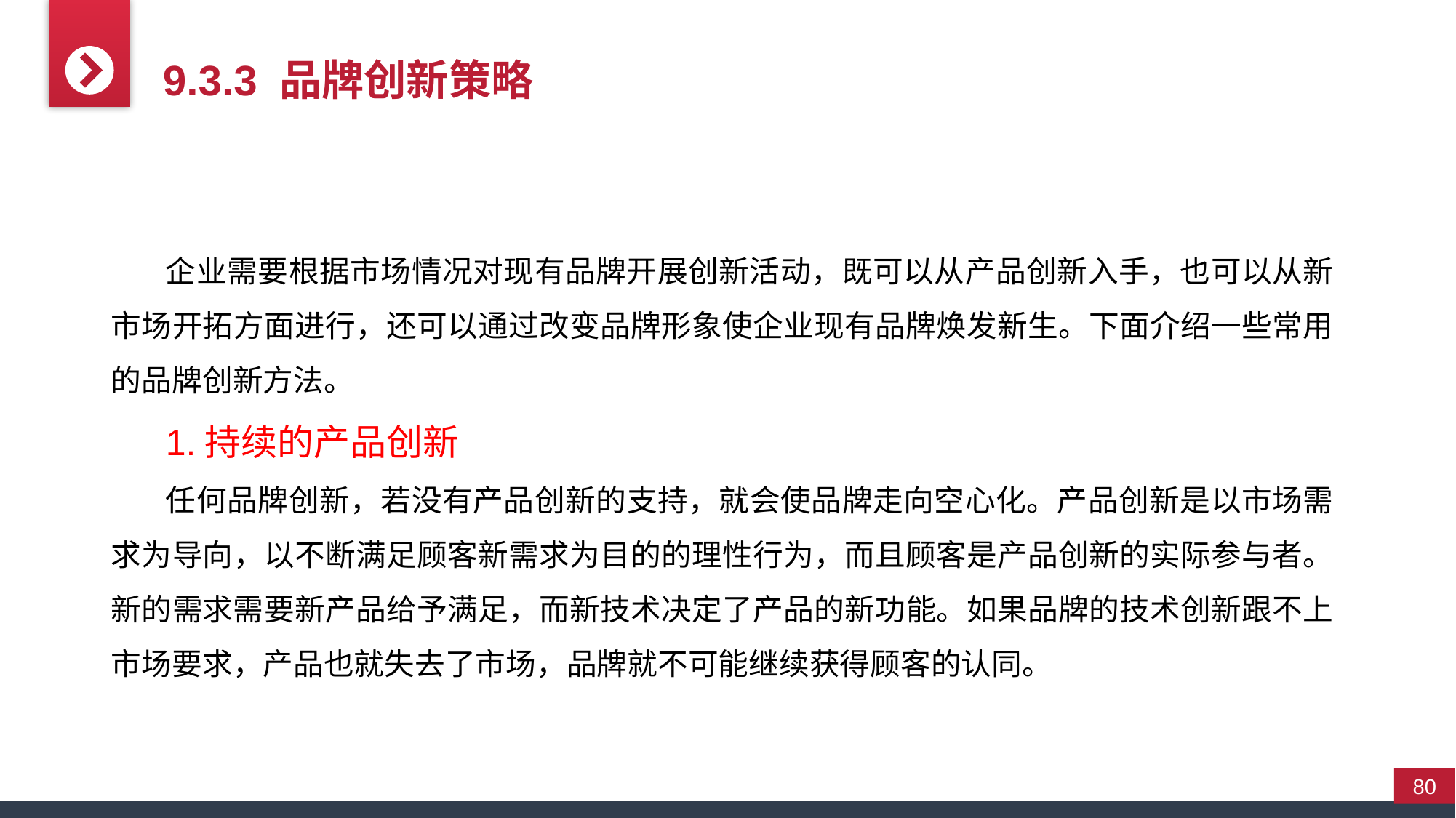

9.3.3 品牌创新策略
企业需要根据市场情况对现有品牌开展创新活动，既可以从产品创新入手，也可以从新市场开拓方面进行，还可以通过改变品牌形象使企业现有品牌焕发新生。下面介绍一些常用的品牌创新方法。
1.持续的产品创新
任何品牌创新，若没有产品创新的支持，就会使品牌走向空心化。产品创新是以市场需求为导向，以不断满足顾客新需求为目的的理性行为，而且顾客是产品创新的实际参与者。新的需求需要新产品给予满足，而新技术决定了产品的新功能。如果品牌的技术创新跟不上市场要求，产品也就失去了市场，品牌就不可能继续获得顾客的认同。